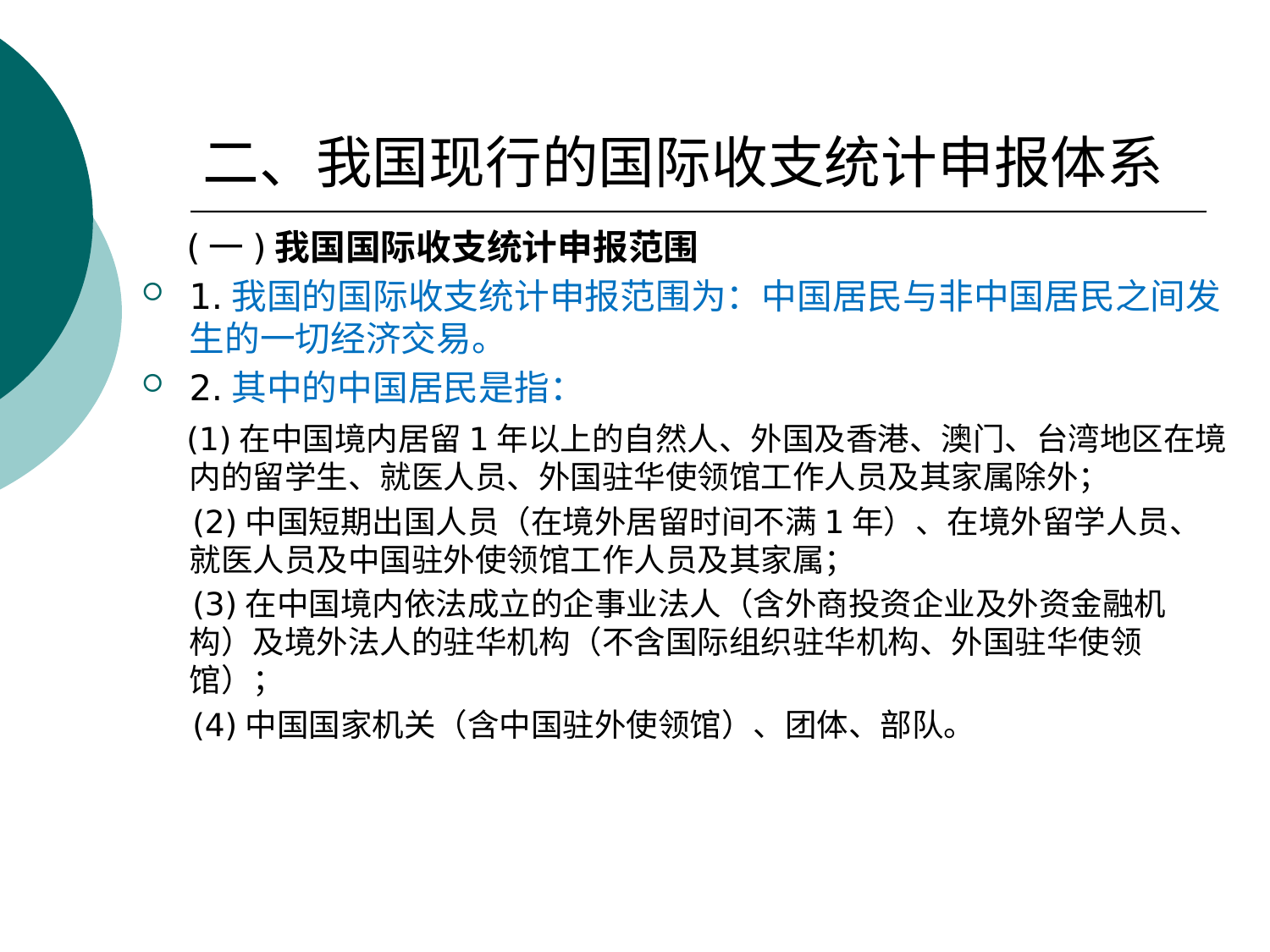

# 二、我国现行的国际收支统计申报体系
    (一)我国国际收支统计申报范围
1.我国的国际收支统计申报范围为：中国居民与非中国居民之间发生的一切经济交易。
2.其中的中国居民是指：
    (1)在中国境内居留1年以上的自然人、外国及香港、澳门、台湾地区在境内的留学生、就医人员、外国驻华使领馆工作人员及其家属除外；
     (2)中国短期出国人员（在境外居留时间不满1年）、在境外留学人员、就医人员及中国驻外使领馆工作人员及其家属；
     (3)在中国境内依法成立的企事业法人（含外商投资企业及外资金融机构）及境外法人的驻华机构（不含国际组织驻华机构、外国驻华使领馆）；
     (4)中国国家机关（含中国驻外使领馆）、团体、部队。